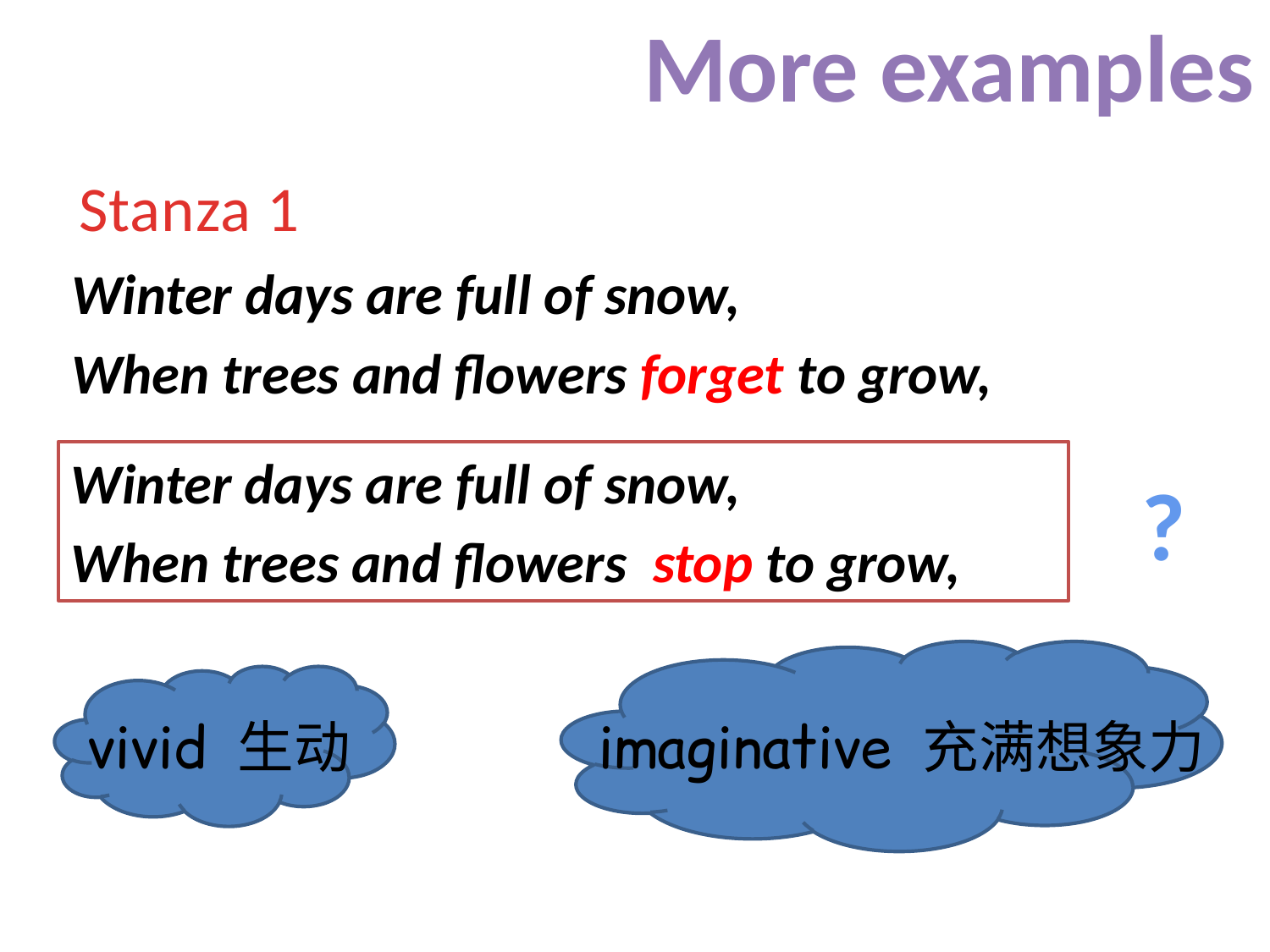

# More examples
Stanza 1
Winter days are full of snow,
When trees and flowers forget to grow,

Winter days are full of snow,
When trees and flowers  stop to grow,
?

vivid 生动
imaginative 充满想象力